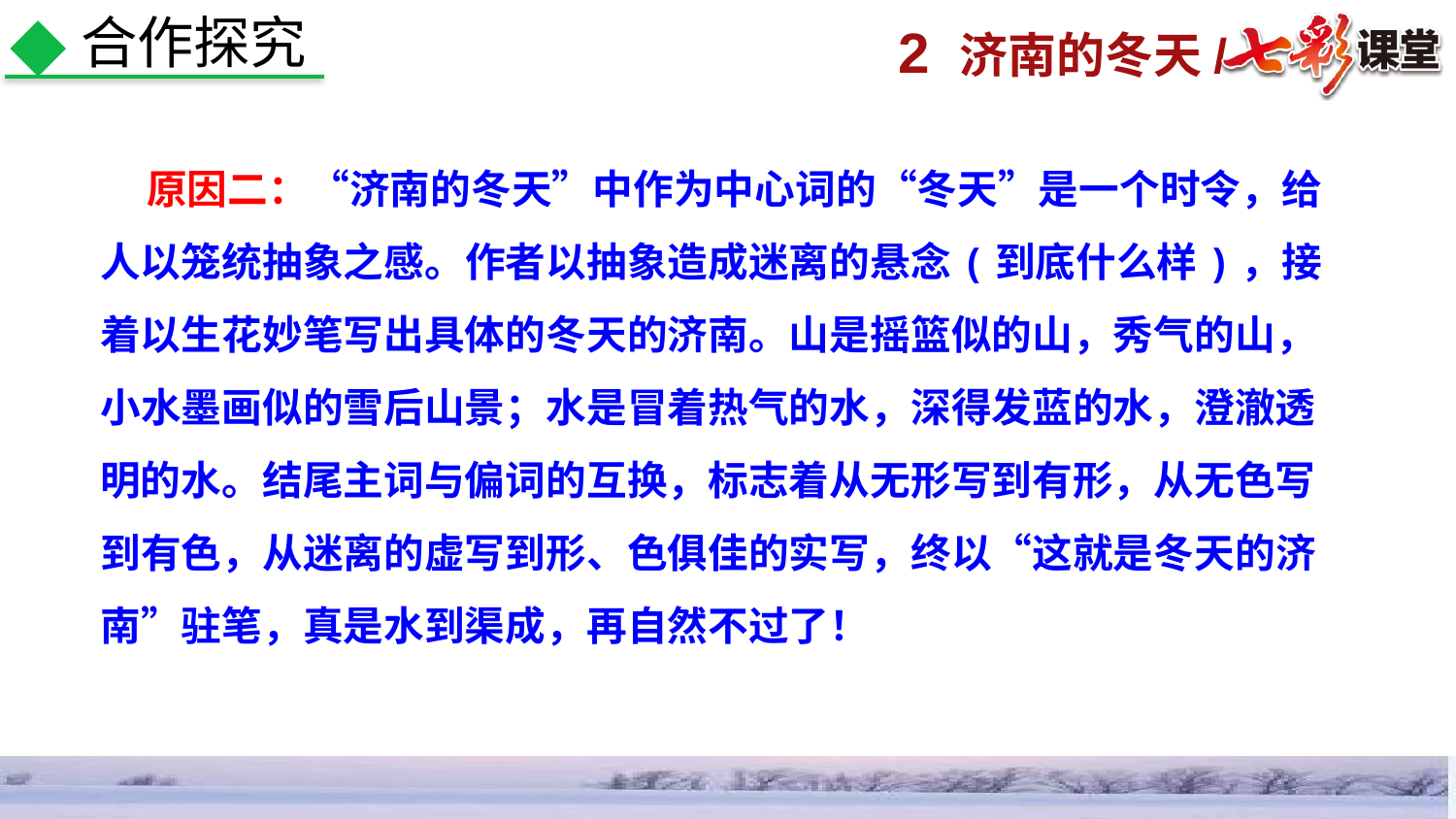

合作探究

    原因二：“济南的冬天”中作为中心词的“冬天”是一个时令，给人以笼统抽象之感。作者以抽象造成迷离的悬念(到底什么样)，接着以生花妙笔写出具体的冬天的济南。山是摇篮似的山，秀气的山，小水墨画似的雪后山景；水是冒着热气的水，深得发蓝的水，澄澈透明的水。结尾主词与偏词的互换，标志着从无形写到有形，从无色写到有色，从迷离的虚写到形、色俱佳的实写，终以“这就是冬天的济南”驻笔，真是水到渠成，再自然不过了！